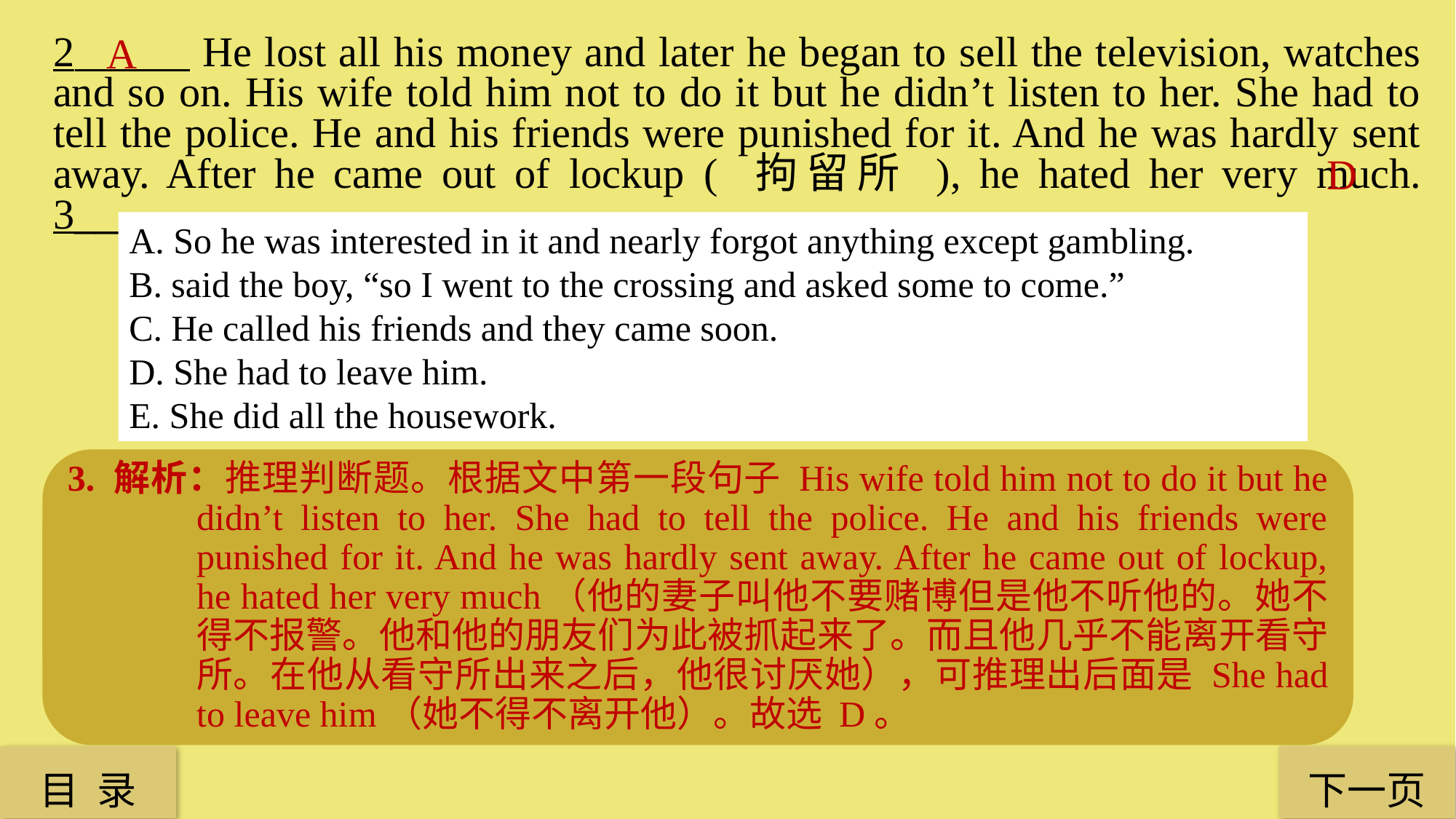

A
2          He lost all his money and later he began to sell the television, watches and so on. His wife told him not to do it but he didn’t listen to her. She had to tell the police. He and his friends were punished for it. And he was hardly sent away. After he came out of lockup ( 拘留所 ), he hated her very much. 3______
D
A. So he was interested in it and nearly forgot anything except gambling.
B. said the boy, “so I went to the crossing and asked some to come.”
C. He called his friends and they came soon.
D. She had to leave him.
E. She did all the housework.
3. 解析：推理判断题。根据文中第一段句子 His wife told him not to do it but he didn’t listen to her. She had to tell the police. He and his friends were punished for it. And he was hardly sent away. After he came out of lockup, he hated her very much（他的妻子叫他不要赌博但是他不听他的。她不得不报警。他和他的朋友们为此被抓起来了。而且他几乎不能离开看守所。在他从看守所出来之后，他很讨厌她），可推理出后面是 She had to leave him（她不得不离开他）。故选 D。
2. 解析：细节过渡题。根据文中第一段句子 A few friends of his liked gambling and he learned it soon.（他的一些朋友喜欢赌博并且他很快学会了），可过渡到后面是 So he was interested in it and nearly forgot anything except gambling（所以他对它感兴趣并且几乎忘记任何事除了赌博）。故选 A。